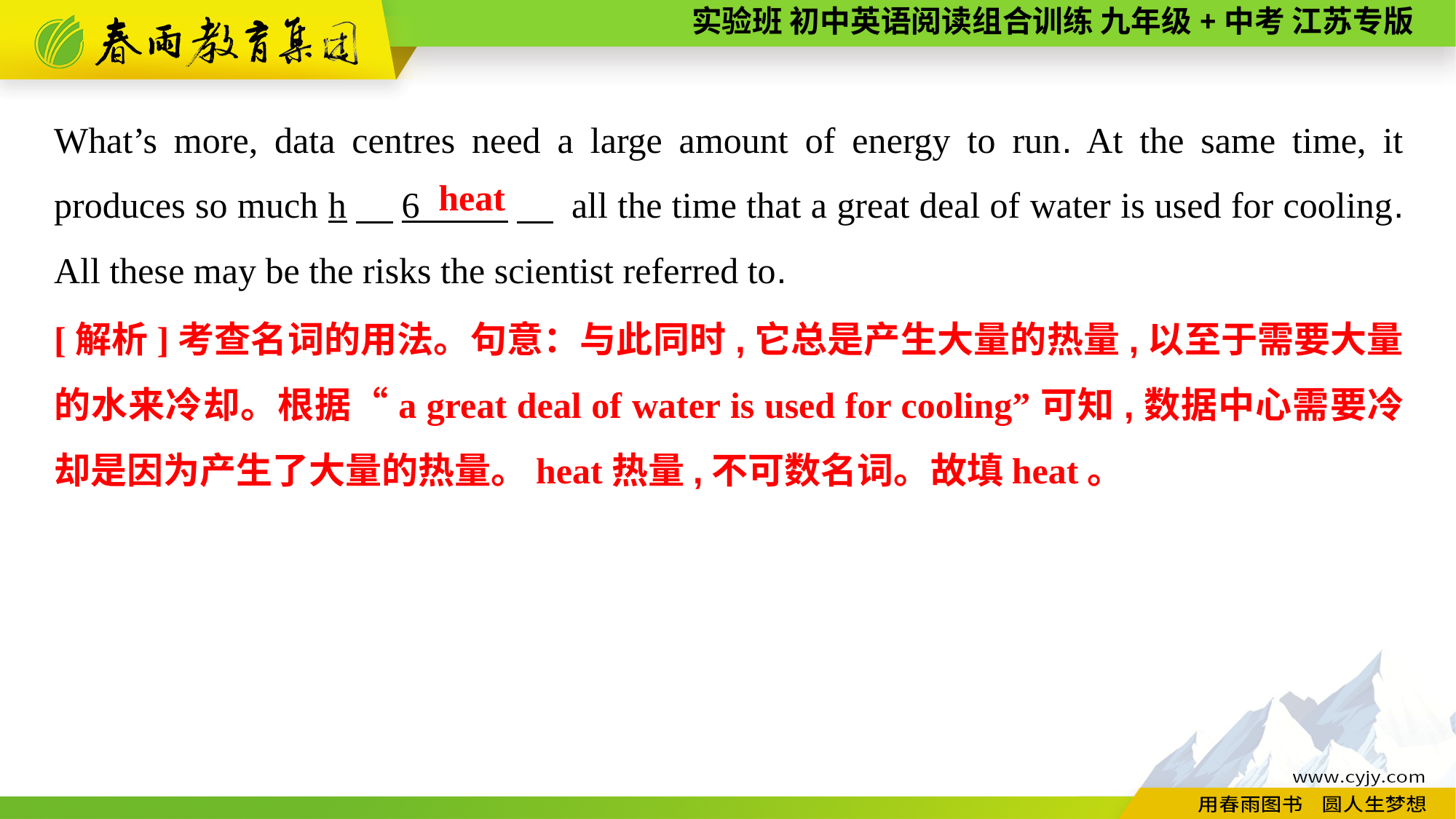

What’s more, data centres need a large amount of energy to run. At the same time, it produces so much h　6         　 all the time that a great deal of water is used for cooling. All these may be the risks the scientist referred to.
heat
[解析]考查名词的用法。句意：与此同时,它总是产生大量的热量,以至于需要大量的水来冷却。根据“a great deal of water is used for cooling”可知,数据中心需要冷却是因为产生了大量的热量。heat热量,不可数名词。故填heat。